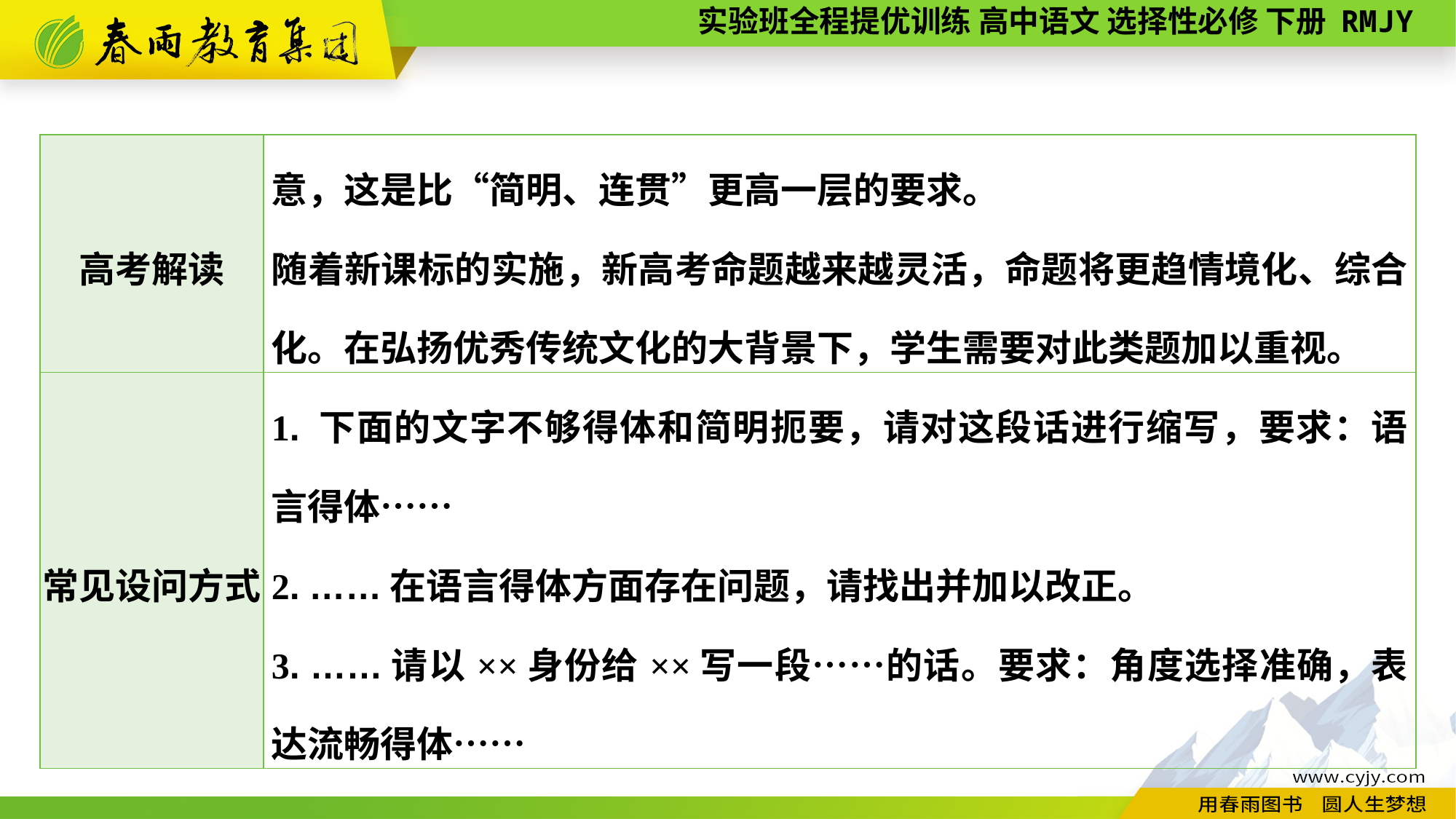

| 高考解读 | 意，这是比“简明、连贯”更高一层的要求。 随着新课标的实施，新高考命题越来越灵活，命题将更趋情境化、综合化。在弘扬优秀传统文化的大背景下，学生需要对此类题加以重视。 |
| --- | --- |
| 常见设问方式 | 1. 下面的文字不够得体和简明扼要，请对这段话进行缩写，要求：语言得体…… 2. ……在语言得体方面存在问题，请找出并加以改正。 3. ……请以××身份给××写一段……的话。要求：角度选择准确，表达流畅得体…… |